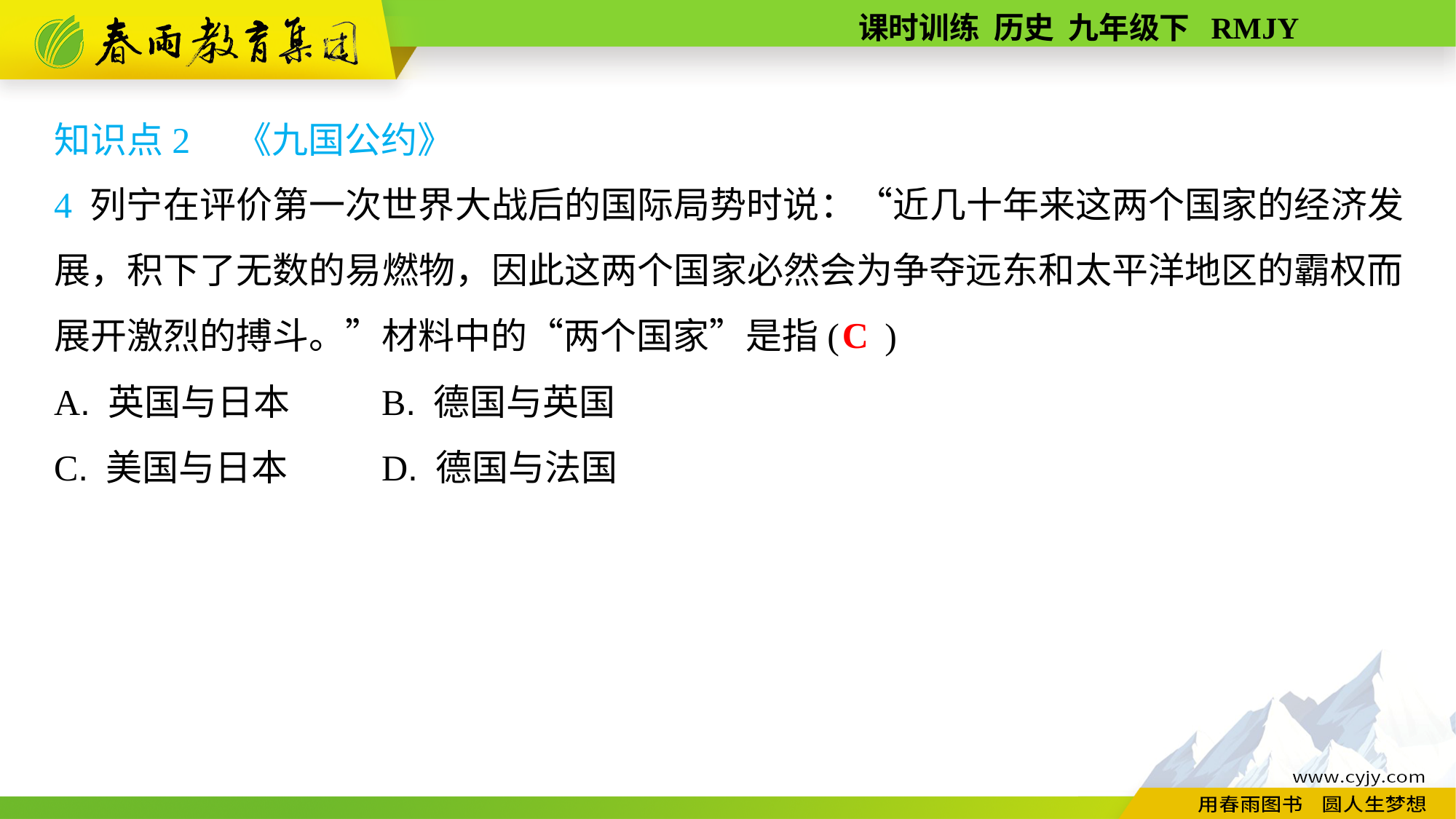

知识点2　《九国公约》
4 列宁在评价第一次世界大战后的国际局势时说：“近几十年来这两个国家的经济发展，积下了无数的易燃物，因此这两个国家必然会为争夺远东和太平洋地区的霸权而展开激烈的搏斗。”材料中的“两个国家”是指(     )
A. 英国与日本	B. 德国与英国
C. 美国与日本	D. 德国与法国
C